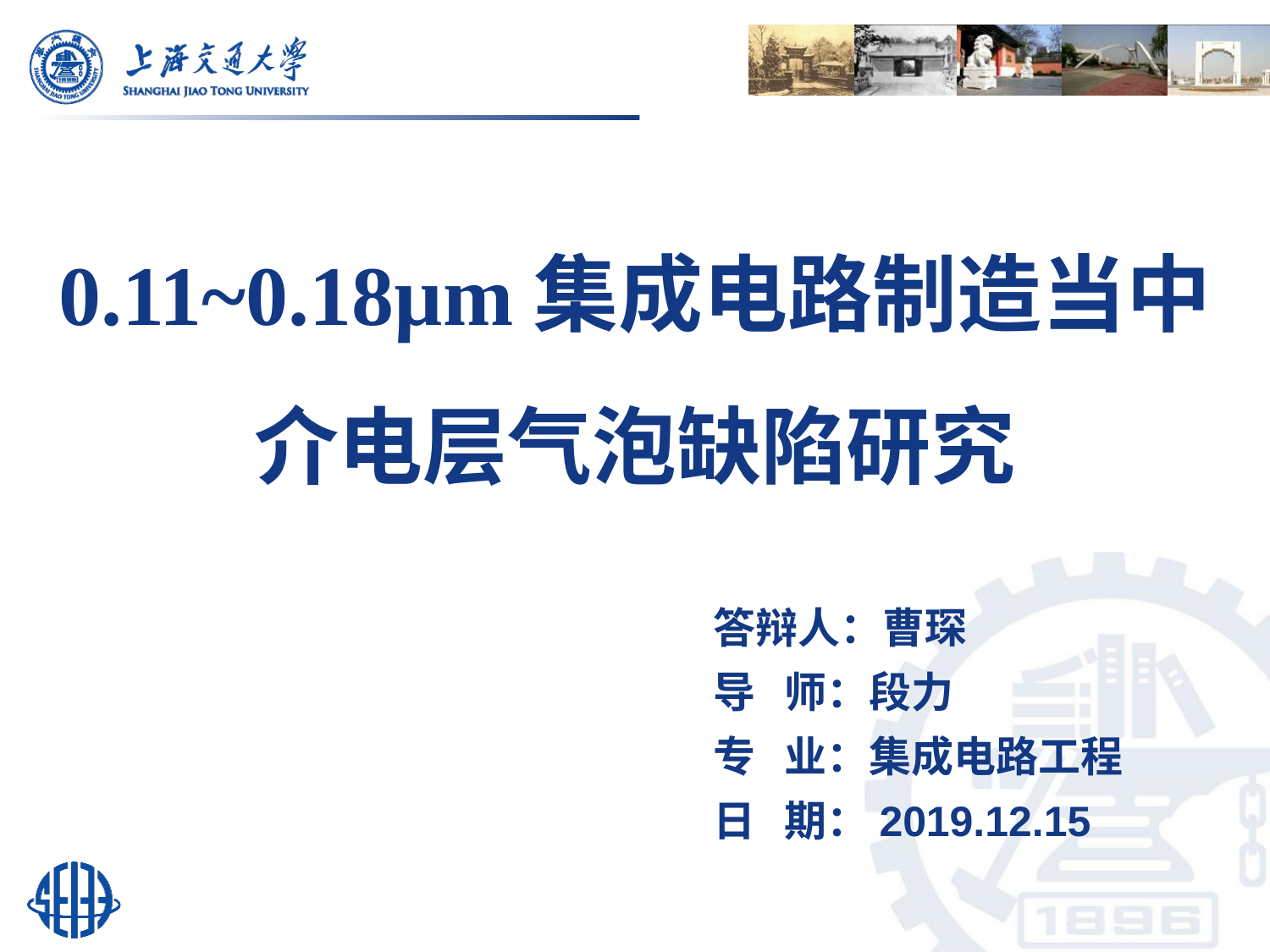

# 0.11~0.18µm集成电路制造当中介电层气泡缺陷研究
答辩人：曹琛
导   师：段力
专   业：集成电路工程
日   期：2019.12.15